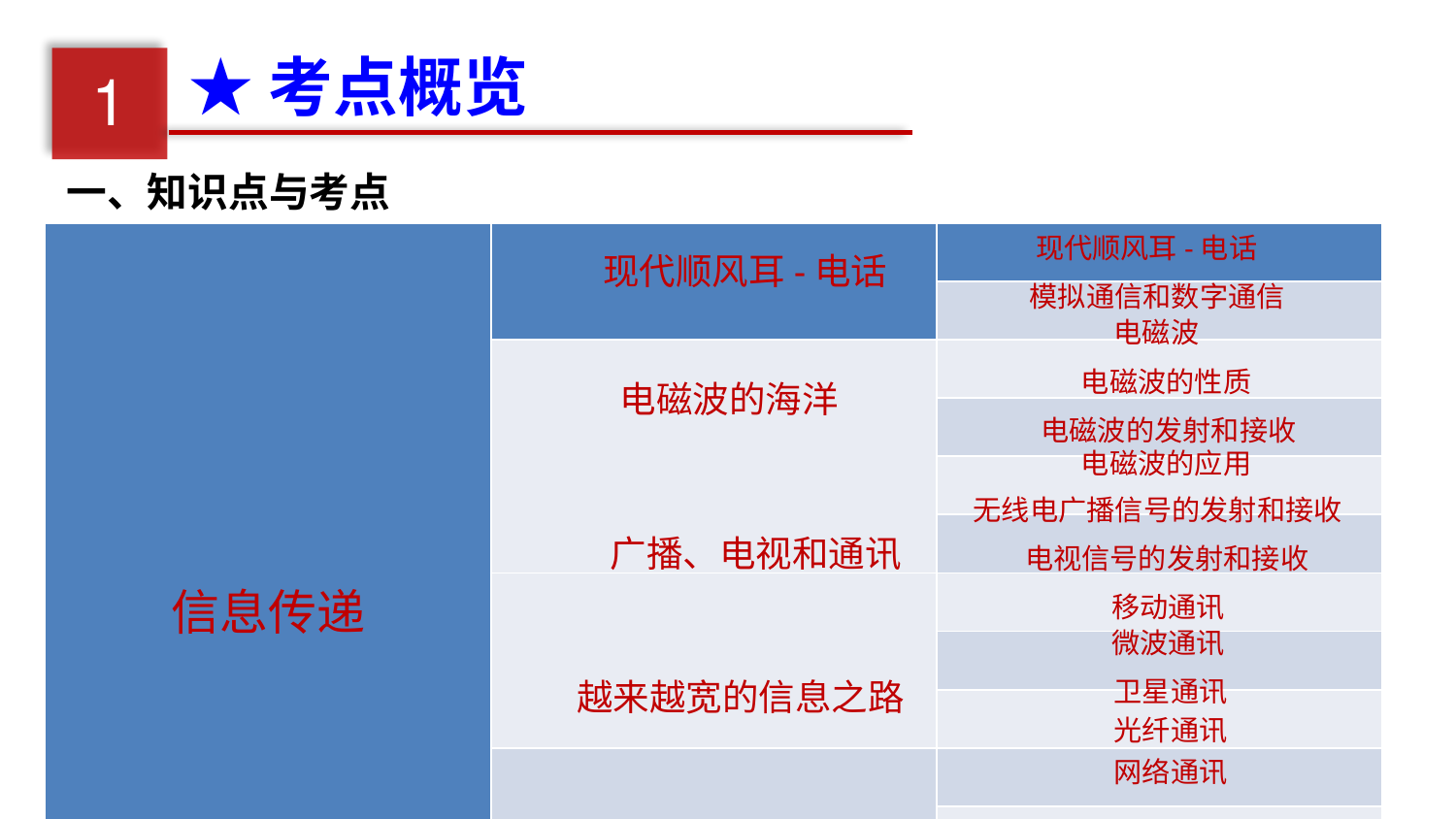

★考点概览

1
一、知识点与考点
| 信息传递 |  |  |
| --- | --- | --- |
|  |  |  |
|  |  |  |
|  |  |  |
|  |  |  |
|  |  |  |
|  |  |  |
|  |  |  |
|  |  |  |
|  |  |  |
|  |  |  |
|  |  |  |
|  |  |  |
现代顺风耳-电话
现代顺风耳-电话
模拟通信和数字通信
电磁波
电磁波的性质
电磁波的海洋
电磁波的发射和接收
电磁波的应用
无线电广播信号的发射和接收
广播、电视和通讯
电视信号的发射和接收
移动通讯
微波通讯
越来越宽的信息之路
卫星通讯
光纤通讯
网络通讯